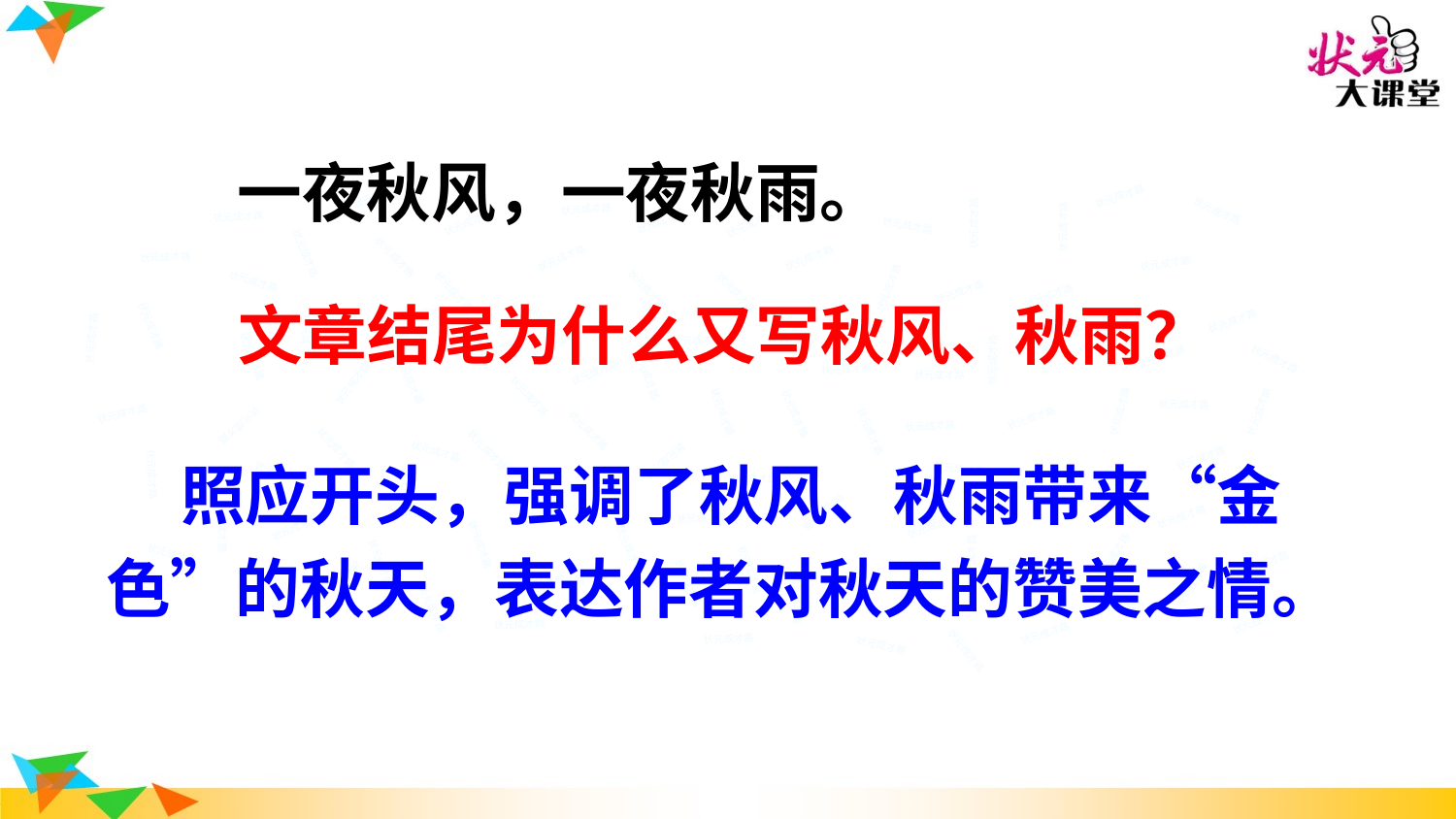

一夜秋风，一夜秋雨。
状元成才路
状元成才路
状元成才路
状元成才路
状元成才路
状元成才路
状元成才路
状元成才路
状元成才路
状元成才路
状元成才路
状元成才路
状元成才路
状元成才路
状元成才路
状元成才路
状元成才路
状元成才路
文章结尾为什么又写秋风、秋雨？
状元成才路
状元成才路
状元成才路
状元成才路
状元成才路
状元成才路
状元成才路
状元成才路
状元成才路
状元成才路
状元成才路
状元成才路
状元成才路
状元成才路
状元成才路
状元成才路
状元成才路
状元成才路
状元成才路
状元成才路
状元成才路
状元成才路
状元成才路
状元成才路
状元成才路
状元成才路
状元成才路
状元成才路
状元成才路
状元成才路
状元成才路
状元成才路
状元成才路
状元成才路
状元成才路
状元成才路
状元成才路
状元成才路
状元成才路
    照应开头，强调了秋风、秋雨带来“金色”的秋天，表达作者对秋天的赞美之情。
状元成才路
状元成才路
状元成才路
状元成才路
状元成才路
状元成才路
状元成才路
状元成才路
状元成才路
状元成才路
状元成才路
状元成才路
状元成才路
状元成才路
状元成才路
状元成才路
状元成才路
状元成才路
状元成才路
状元成才路
状元成才路
状元成才路
状元成才路
状元成才路
状元成才路
状元成才路
状元成才路
状元成才路
状元成才路
状元成才路
状元成才路
状元成才路
状元成才路
状元成才路
状元成才路
状元成才路
状元成才路
状元成才路
状元成才路
状元成才路
状元成才路
状元成才路
状元成才路